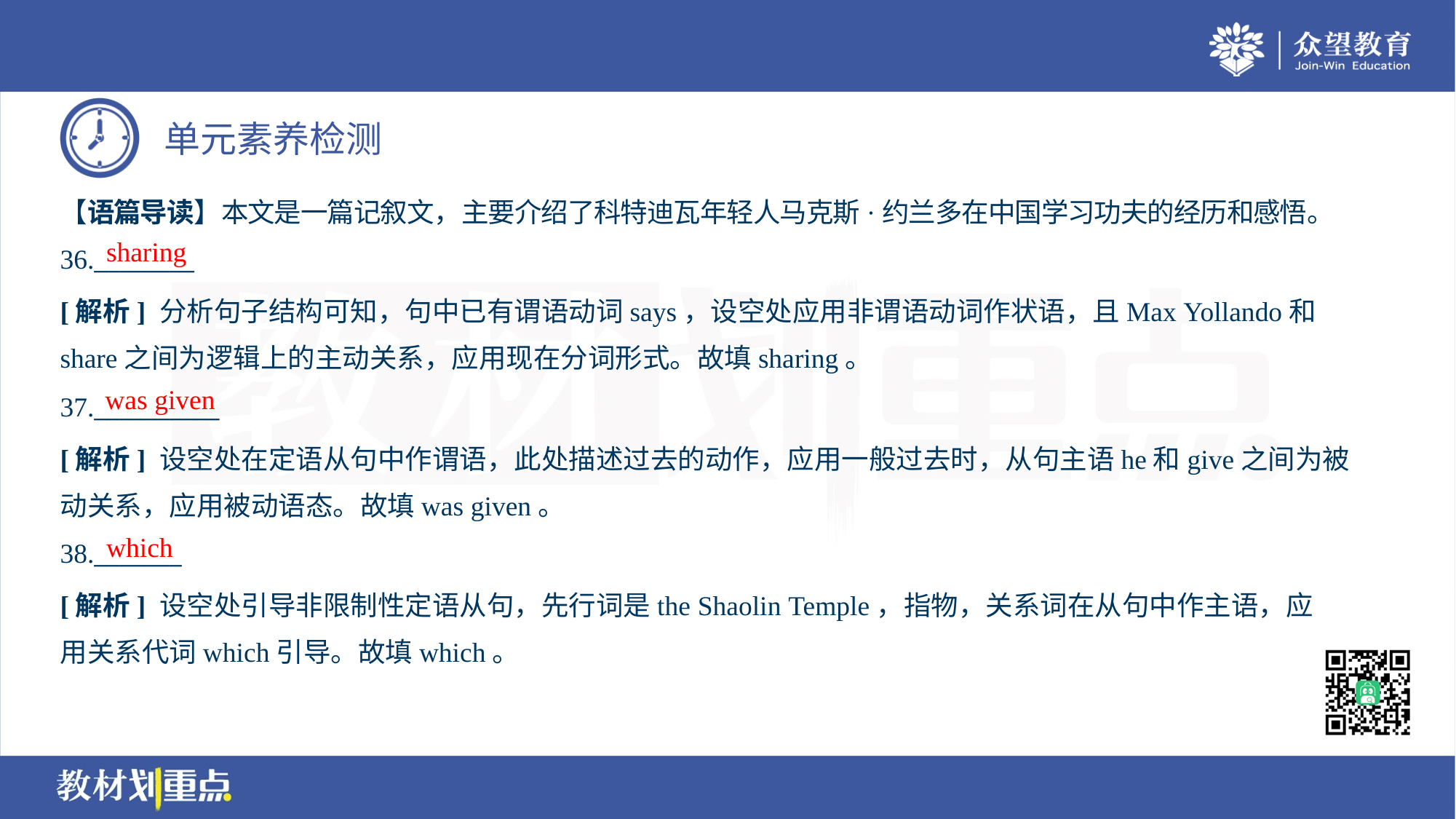

【语篇导读】本文是一篇记叙文，主要介绍了科特迪瓦年轻人马克斯·约兰多在中国学习功夫的经历和感悟。
sharing
36.________
[解析] 分析句子结构可知，句中已有谓语动词says，设空处应用非谓语动词作状语，且Max Yollando和
share之间为逻辑上的主动关系，应用现在分词形式。故填sharing。
was given
37.__________
[解析] 设空处在定语从句中作谓语，此处描述过去的动作，应用一般过去时，从句主语he和give之间为被
动关系，应用被动语态。故填was given。
which
38._______
[解析] 设空处引导非限制性定语从句，先行词是the Shaolin Temple，指物，关系词在从句中作主语，应
用关系代词which引导。故填which。